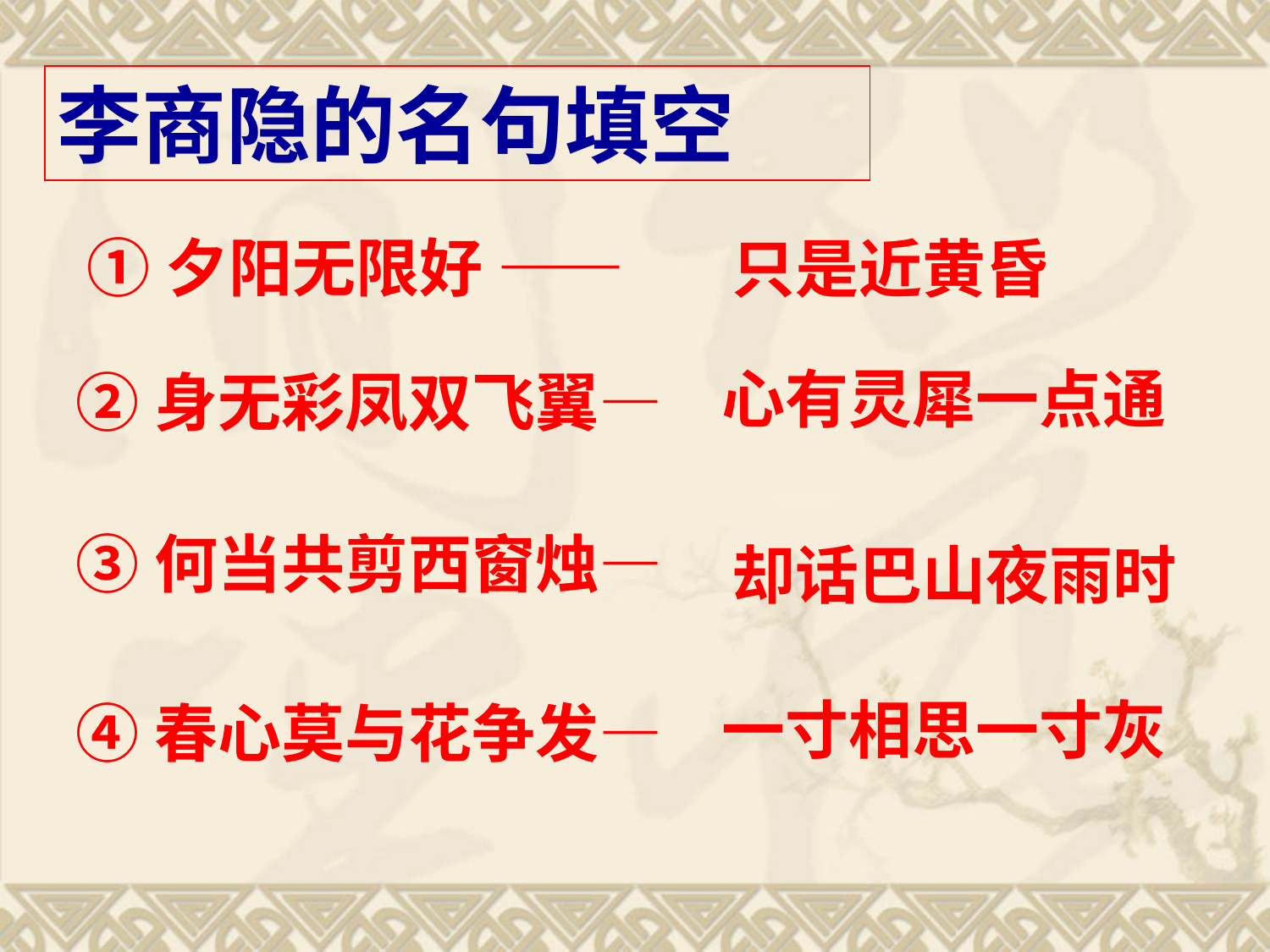

李商隐的名句填空
①夕阳无限好 ——
只是近黄昏
心有灵犀一点通
②身无彩凤双飞翼—
③何当共剪西窗烛—
却话巴山夜雨时
一寸相思一寸灰
④春心莫与花争发—